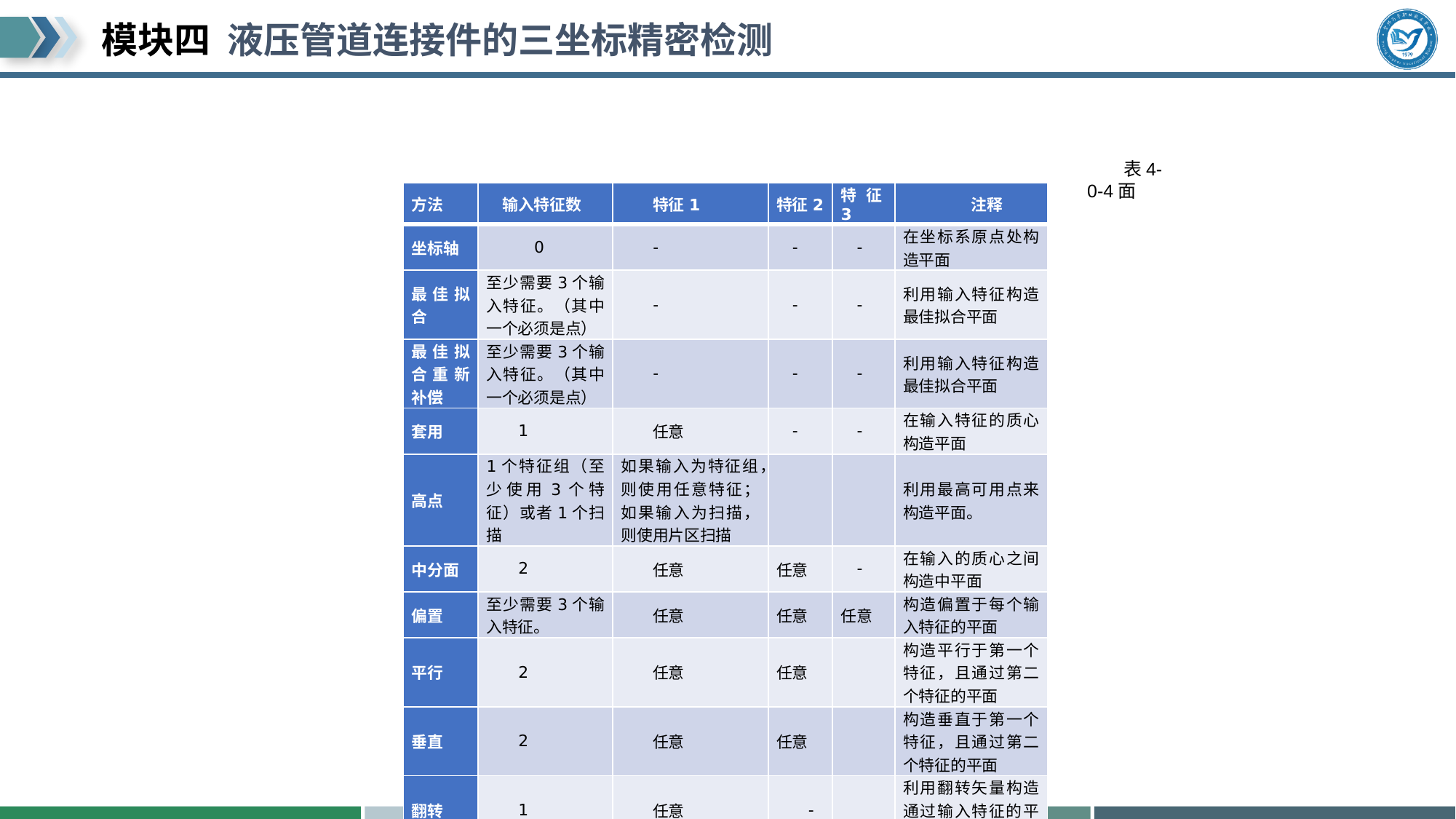

#
| 方法 | 输入特征数 | 特征1 | 特征2 | 特征3 | 注释 |
| --- | --- | --- | --- | --- | --- |
| 坐标轴 | 0 | - | - | - | 在坐标系原点处构造平面 |
| 最佳拟合 | 至少需要3个输入特征。（其中一个必须是点） | - | - | - | 利用输入特征构造最佳拟合平面 |
| 最佳拟合重新补偿 | 至少需要3个输入特征。（其中一个必须是点） | - | - | - | 利用输入特征构造最佳拟合平面 |
| 套用 | 1 | 任意 | - | - | 在输入特征的质心构造平面 |
| 高点 | 1个特征组（至少使用3个特征）或者1个扫描 | 如果输入为特征组，则使用任意特征；如果输入为扫描，则使用片区扫描 |  |  | 利用最高可用点来构造平面。 |
| 中分面 | 2 | 任意 | 任意 | - | 在输入的质心之间构造中平面 |
| 偏置 | 至少需要3个输入特征。 | 任意 | 任意 | 任意 | 构造偏置于每个输入特征的平面 |
| 平行 | 2 | 任意 | 任意 |  | 构造平行于第一个特征，且通过第二个特征的平面 |
| 垂直 | 2 | 任意 | 任意 |  | 构造垂直于第一个特征，且通过第二个特征的平面 |
| 翻转 | 1 | 任意 | - |  | 利用翻转矢量构造通过输入特征的平面 |
表4-0-4面